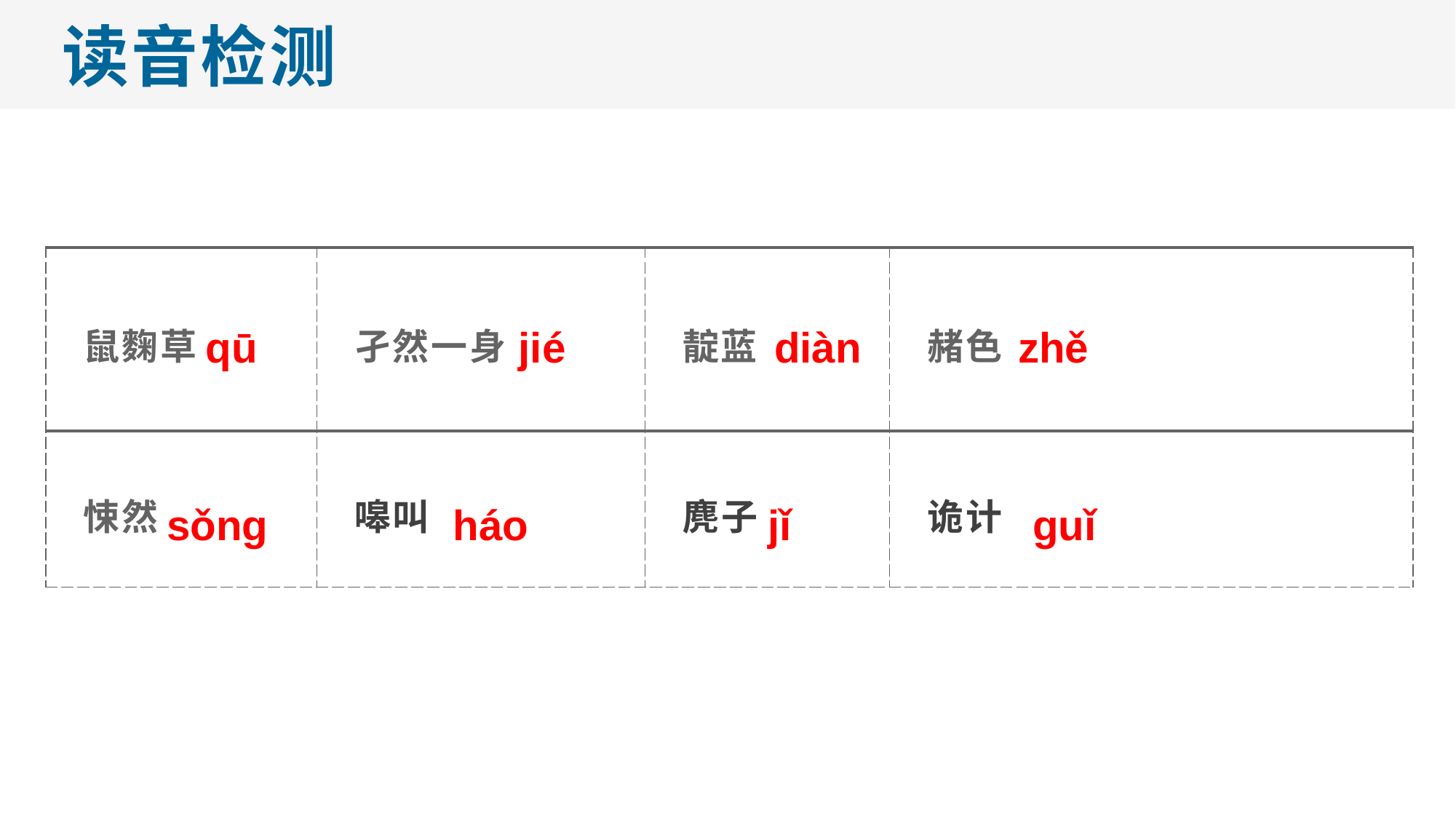

读音检测
| 鼠麴草 | 孑然一身 | 靛蓝 | 赭色 |
| --- | --- | --- | --- |
| 悚然 | 嗥叫 | 麂子 | 诡计 |
qū
jié
diàn
zhě
sǒng
háo
jǐ
guǐ